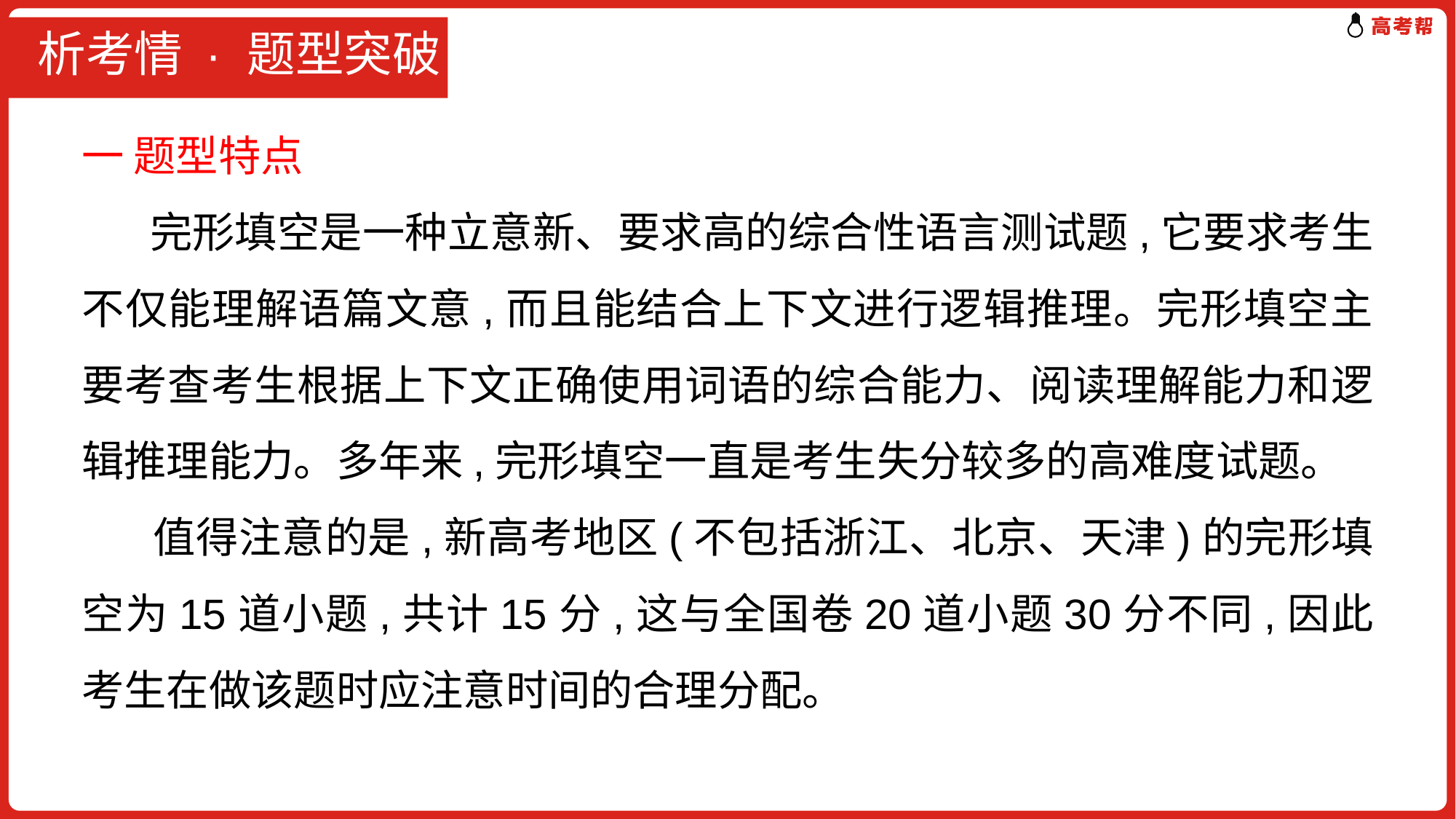

# 析考情 · 题型突破
一 题型特点
      完形填空是一种立意新、要求高的综合性语言测试题,它要求考生不仅能理解语篇文意,而且能结合上下文进行逻辑推理。完形填空主要考查考生根据上下文正确使用词语的综合能力、阅读理解能力和逻辑推理能力。多年来,完形填空一直是考生失分较多的高难度试题。
      值得注意的是,新高考地区(不包括浙江、北京、天津)的完形填空为15道小题,共计15分,这与全国卷20道小题30分不同,因此考生在做该题时应注意时间的合理分配。